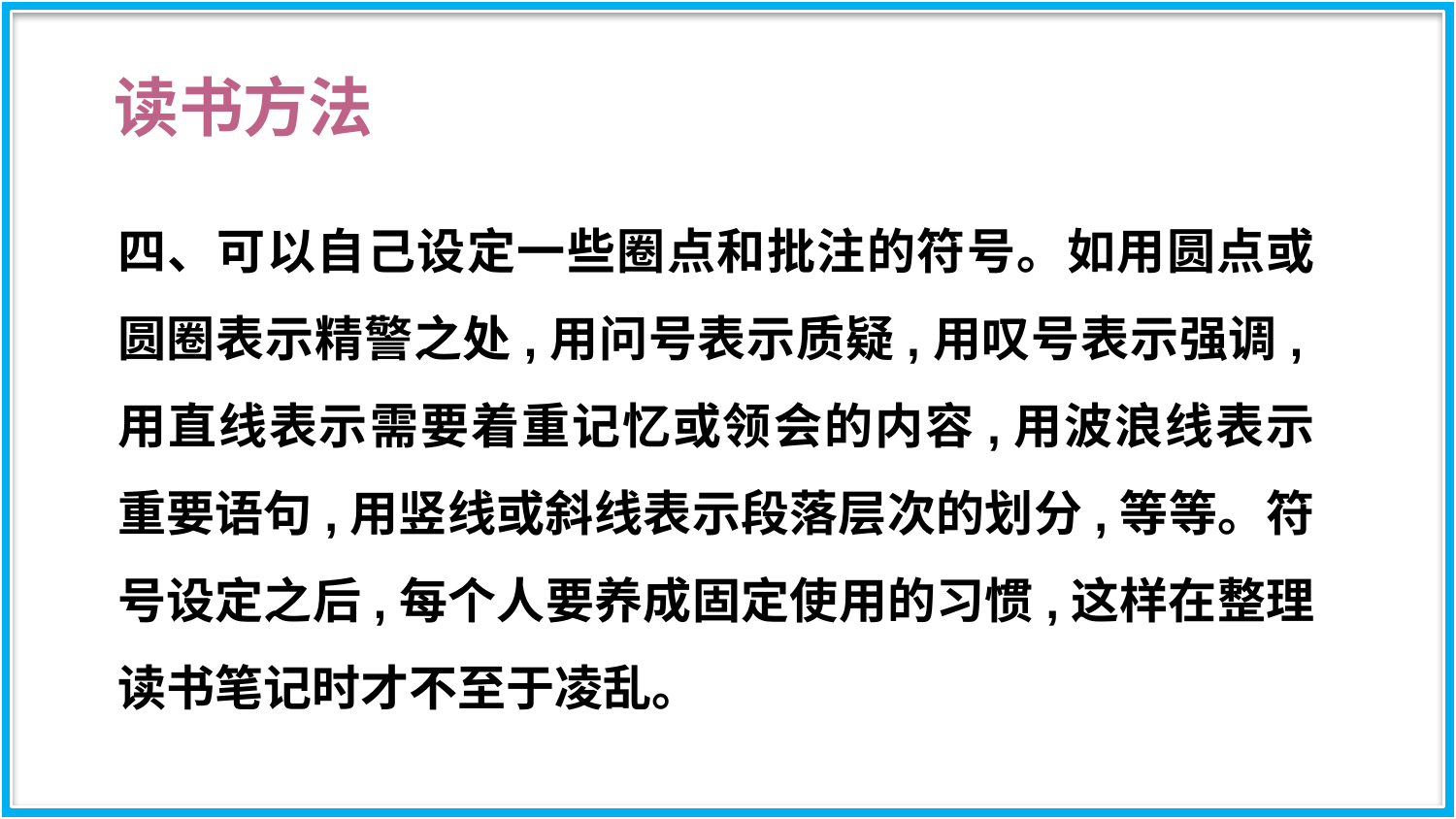

读书方法
四、可以自己设定一些圈点和批注的符号。如用圆点或圆圈表示精警之处,用问号表示质疑,用叹号表示强调,用直线表示需要着重记忆或领会的内容,用波浪线表示重要语句,用竖线或斜线表示段落层次的划分,等等。符号设定之后,每个人要养成固定使用的习惯,这样在整理读书笔记时才不至于凌乱。